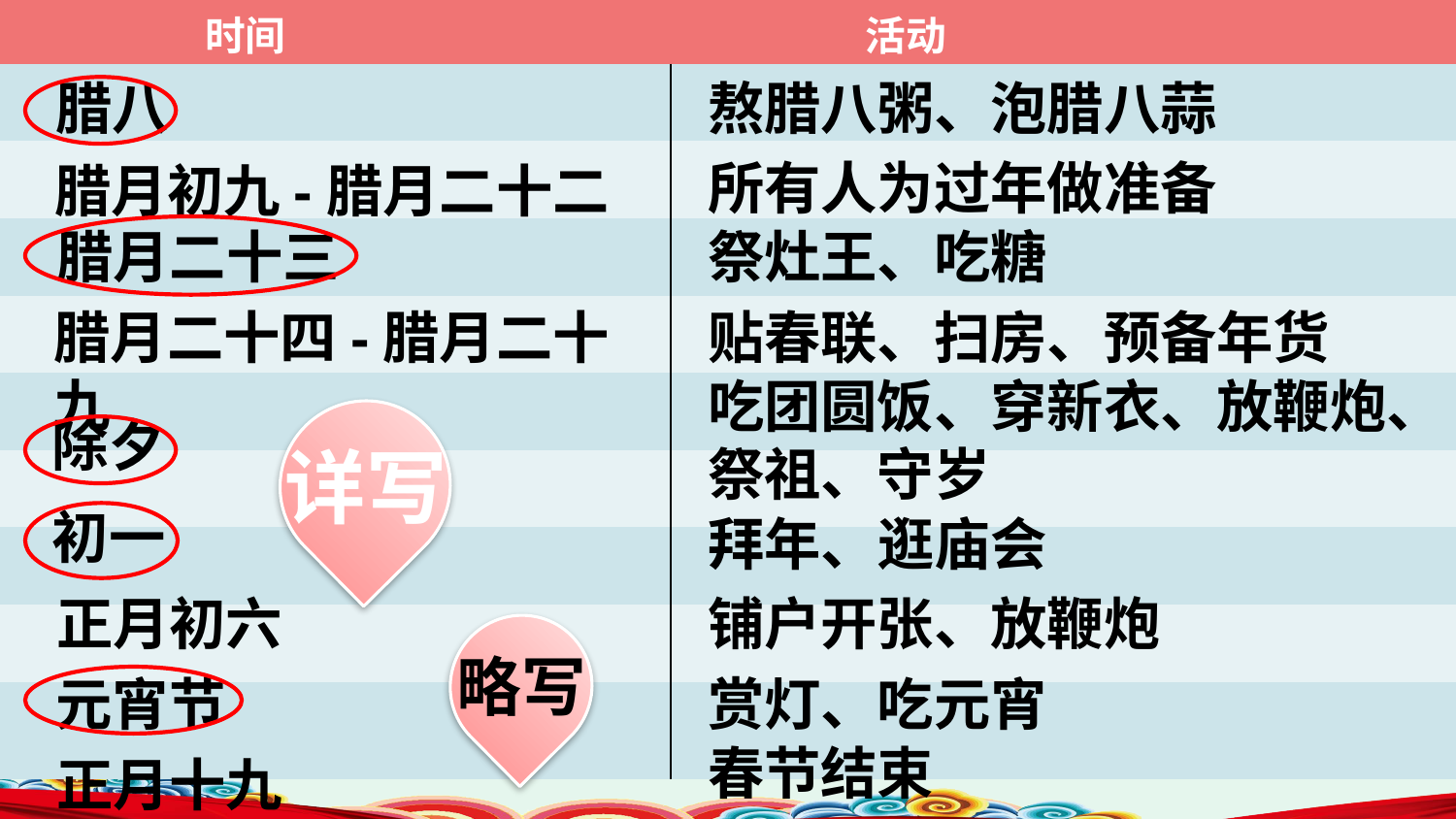

| 时间 活动 |  |
| --- | --- |
|  |  |
|  |  |
|  |  |
|  |  |
|  |  |
|  |  |
|  |  |
|  |  |
|  |  |
腊八
熬腊八粥、泡腊八蒜

所有人为过年做准备
腊月初九-腊月二十二
腊月二十三
祭灶王、吃糖

腊月二十四-腊月二十九
贴春联、扫房、预备年货
元宵节
吃团圆饭、穿新衣、放鞭炮、祭祖、守岁

详写
除夕

春节结束
初一
拜年、逛庙会

正月初六
铺户开张、放鞭炮

略写
元宵节
赏灯、吃元宵

春节结束
正月十九